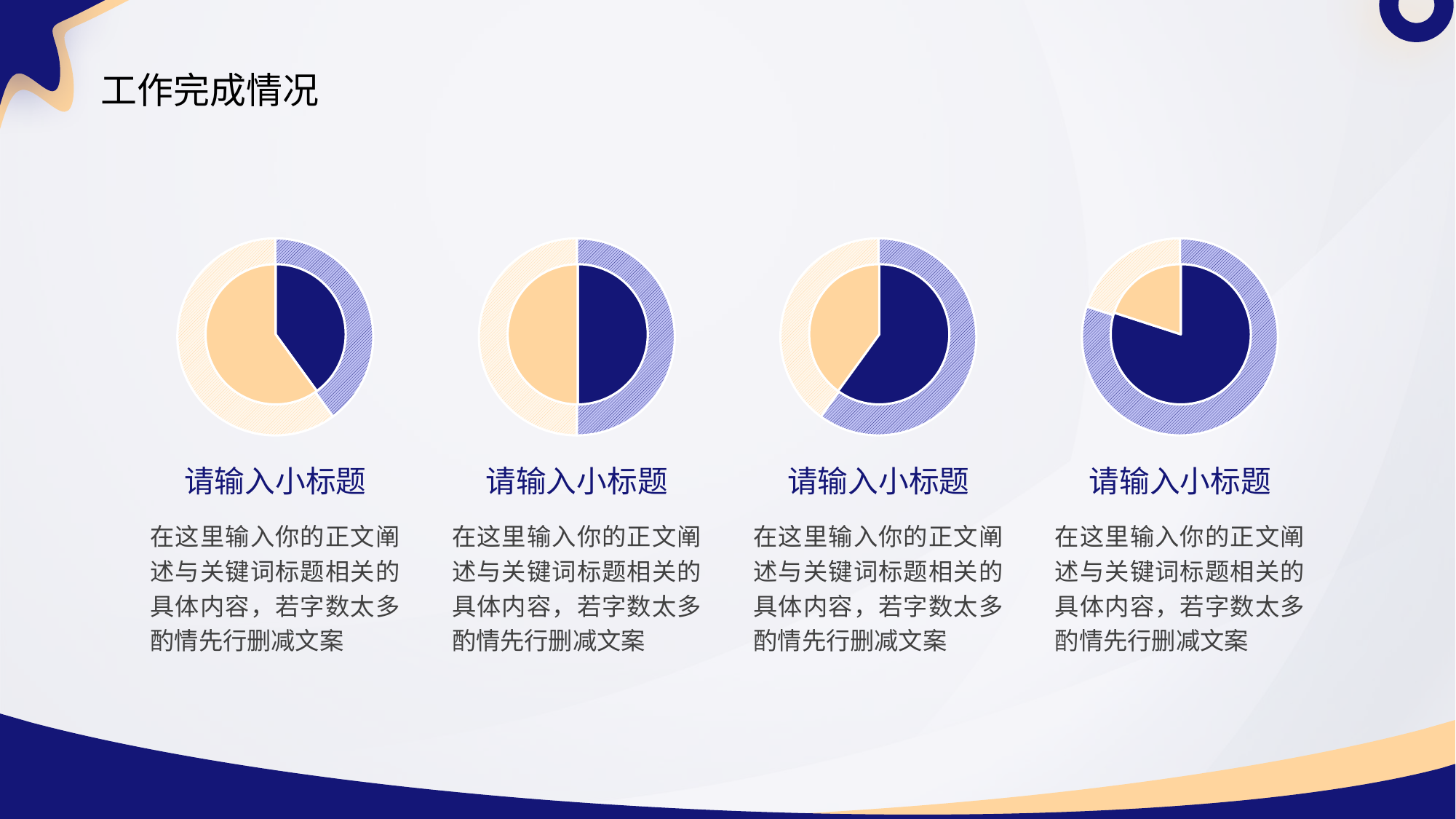

# 工作完成情况

### Chart

| Category | % |
|---|---|
| colored | 40.0 |
| blank | 60.0 |

### Chart

| Category | Sales |
|---|---|
| 1st Qtr | 40.0 |
| 2nd Qtr | 60.0 |
请输入小标题
在这里输入你的正文阐述与关键词标题相关的具体内容，若字数太多酌情先行删减文案

### Chart

| Category | % |
|---|---|
| colored | 50.0 |
| blank | 50.0 |

### Chart

| Category | Sales |
|---|---|
| 1st Qtr | 50.0 |
| 2nd Qtr | 50.0 |
请输入小标题
在这里输入你的正文阐述与关键词标题相关的具体内容，若字数太多酌情先行删减文案

### Chart

| Category | % |
|---|---|
| colored | 60.0 |
| blank | 40.0 |

### Chart

| Category | Sales |
|---|---|
| 1st Qtr | 60.0 |
| 2nd Qtr | 40.0 |
请输入小标题
在这里输入你的正文阐述与关键词标题相关的具体内容，若字数太多酌情先行删减文案

### Chart

| Category | % |
|---|---|
| colored | 80.0 |
| blank | 20.0 |

### Chart

| Category | Sales |
|---|---|
| 1st Qtr | 80.0 |
| 2nd Qtr | 20.0 |
请输入小标题
在这里输入你的正文阐述与关键词标题相关的具体内容，若字数太多酌情先行删减文案